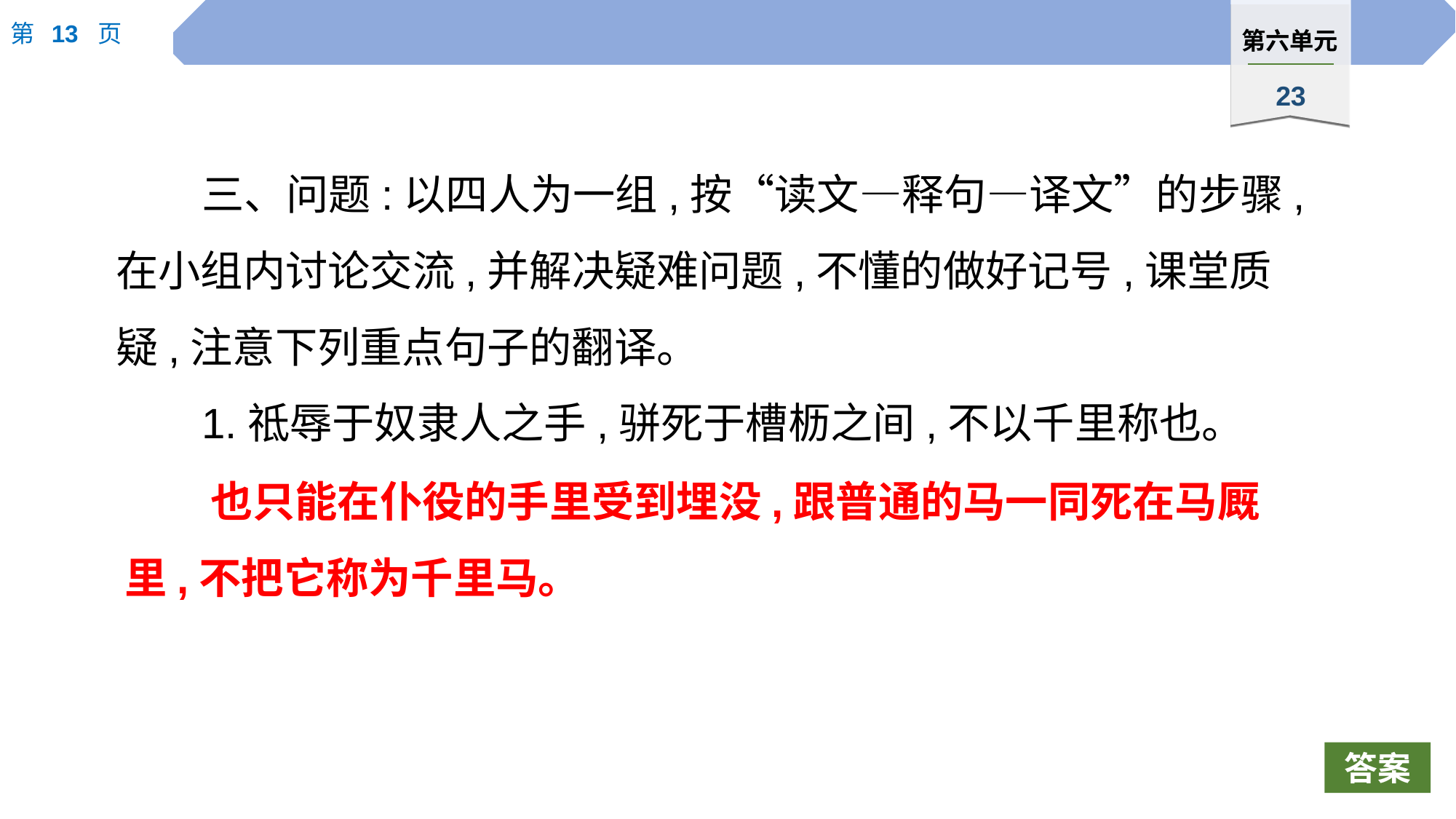

三、问题:以四人为一组,按“读文—释句—译文”的步骤,在小组内讨论交流,并解决疑难问题,不懂的做好记号,课堂质疑,注意下列重点句子的翻译。
1.祗辱于奴隶人之手,骈死于槽枥之间,不以千里称也。
也只能在仆役的手里受到埋没,跟普通的马一同死在马厩里,不把它称为千里马。

答案